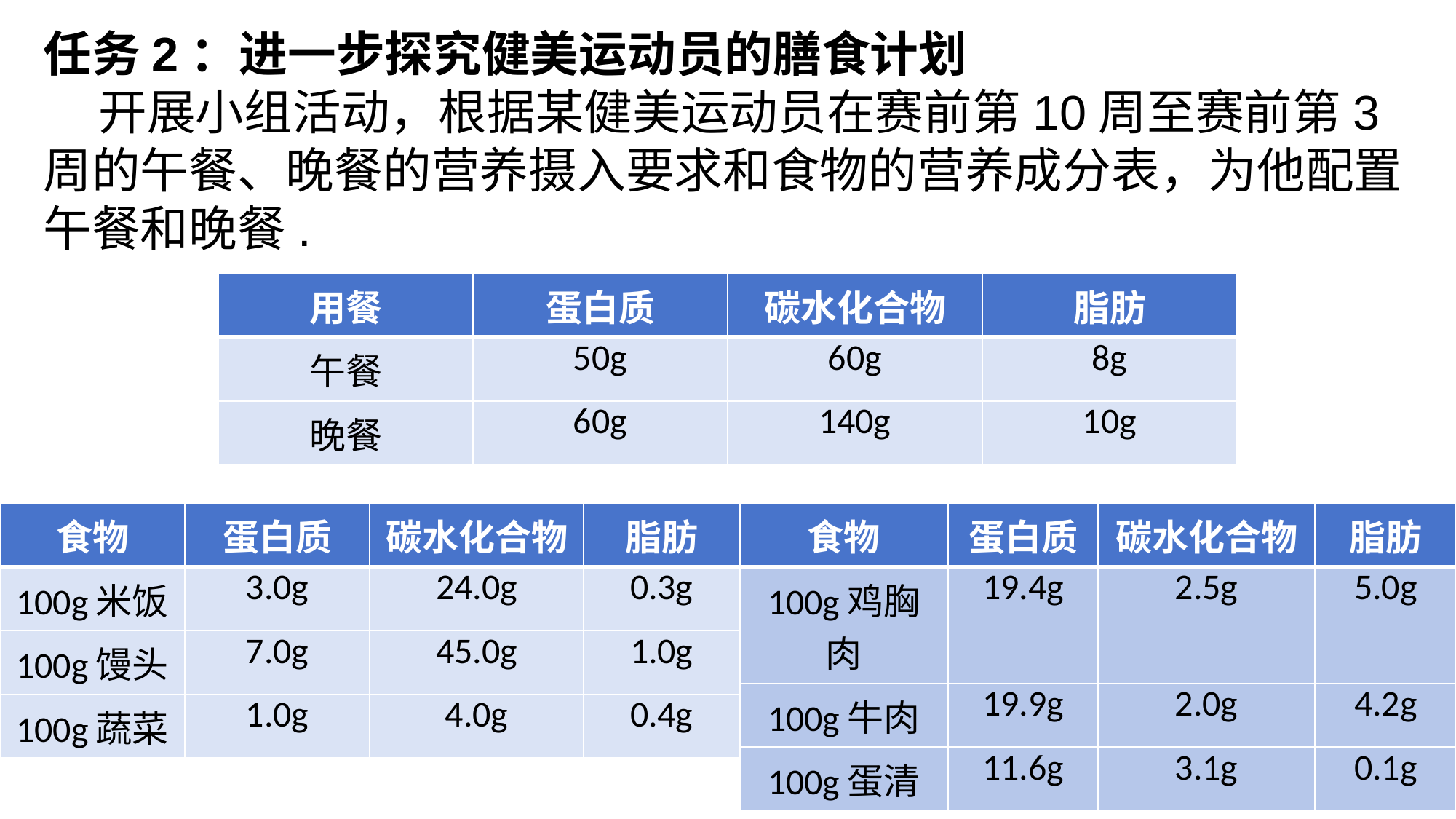

任务2：进一步探究健美运动员的膳食计划
    开展小组活动，根据某健美运动员在赛前第10周至赛前第3周的午餐、晚餐的营养摄入要求和食物的营养成分表，为他配置午餐和晚餐.

| 用餐 | 蛋白质 | 碳水化合物 | 脂肪 |
| --- | --- | --- | --- |
| 午餐 | 50g | 60g | 8g |
| 晚餐 | 60g | 140g | 10g |
| 食物 | 蛋白质 | 碳水化合物 | 脂肪 |
| --- | --- | --- | --- |
| 100g米饭 | 3.0g | 24.0g | 0.3g |
| 100g馒头 | 7.0g | 45.0g | 1.0g |
| 100g蔬菜 | 1.0g | 4.0g | 0.4g |
| 食物 | 蛋白质 | 碳水化合物 | 脂肪 |
| --- | --- | --- | --- |
| 100g鸡胸肉 | 19.4g | 2.5g | 5.0g |
| 100g牛肉 | 19.9g | 2.0g | 4.2g |
| 100g蛋清 | 11.6g | 3.1g | 0.1g |